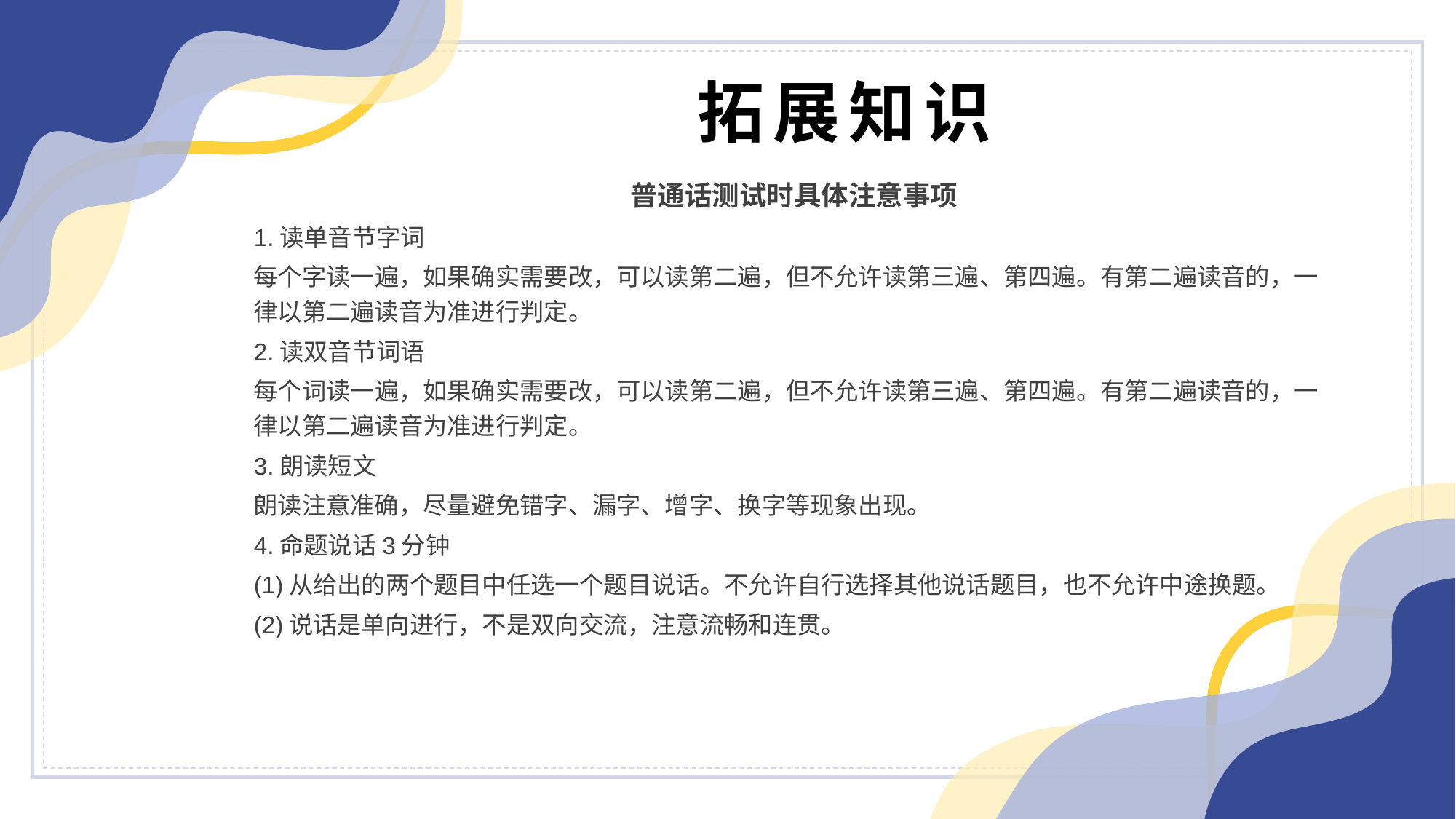

拓展知识
普通话测试时具体注意事项
1.读单音节字词
每个字读一遍，如果确实需要改，可以读第二遍，但不允许读第三遍、第四遍。有第二遍读音的，一律以第二遍读音为准进行判定。
2.读双音节词语
每个词读一遍，如果确实需要改，可以读第二遍，但不允许读第三遍、第四遍。有第二遍读音的，一律以第二遍读音为准进行判定。
3.朗读短文
朗读注意准确，尽量避免错字、漏字、增字、换字等现象出现。
4.命题说话3分钟
(1)从给出的两个题目中任选一个题目说话。不允许自行选择其他说话题目，也不允许中途换题。
(2)说话是单向进行，不是双向交流，注意流畅和连贯。